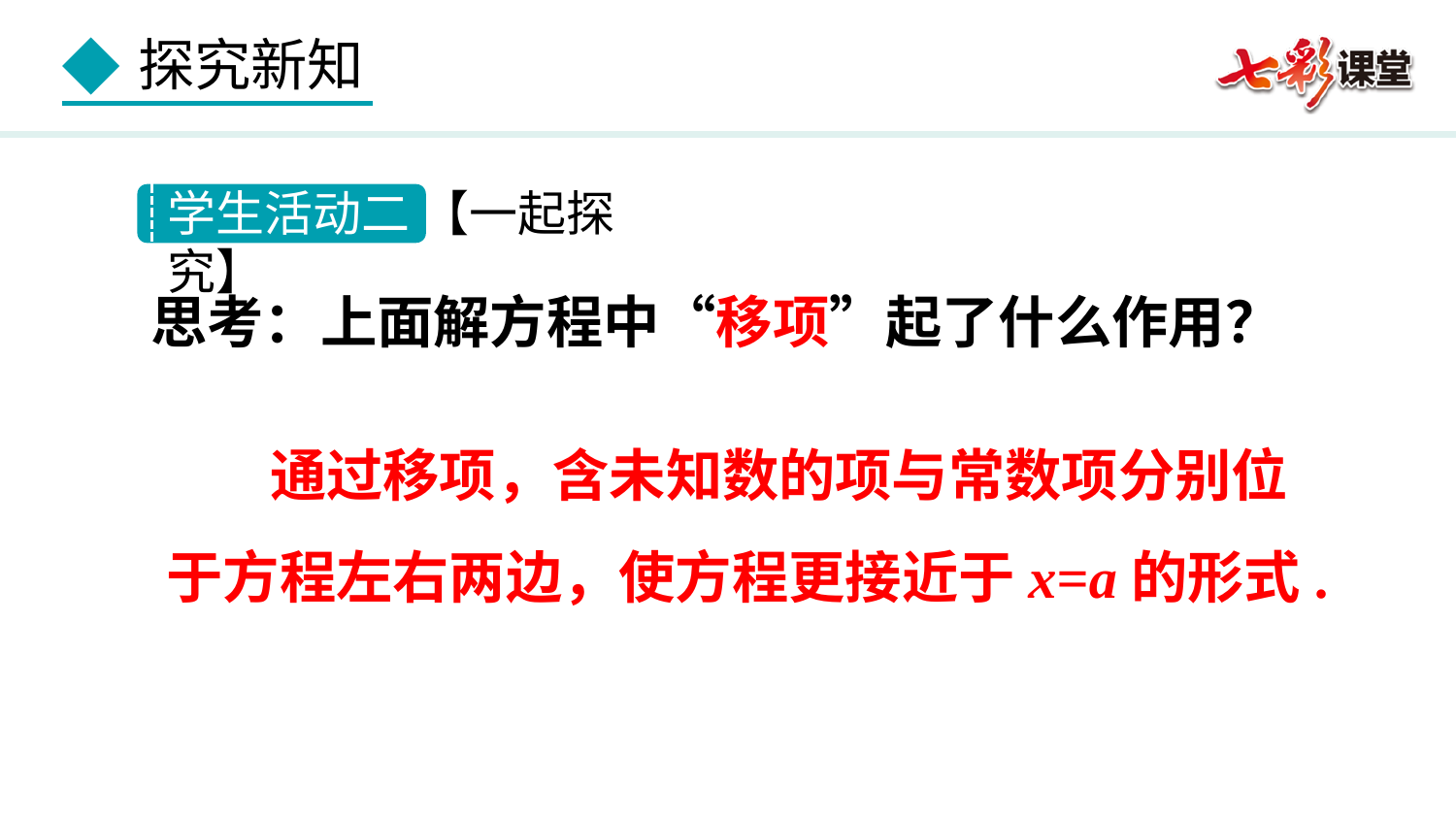

学生活动二 【一起探究】

思考：上面解方程中“移项”起了什么作用？
       通过移项，含未知数的项与常数项分别位于方程左右两边，使方程更接近于x=a的形式.